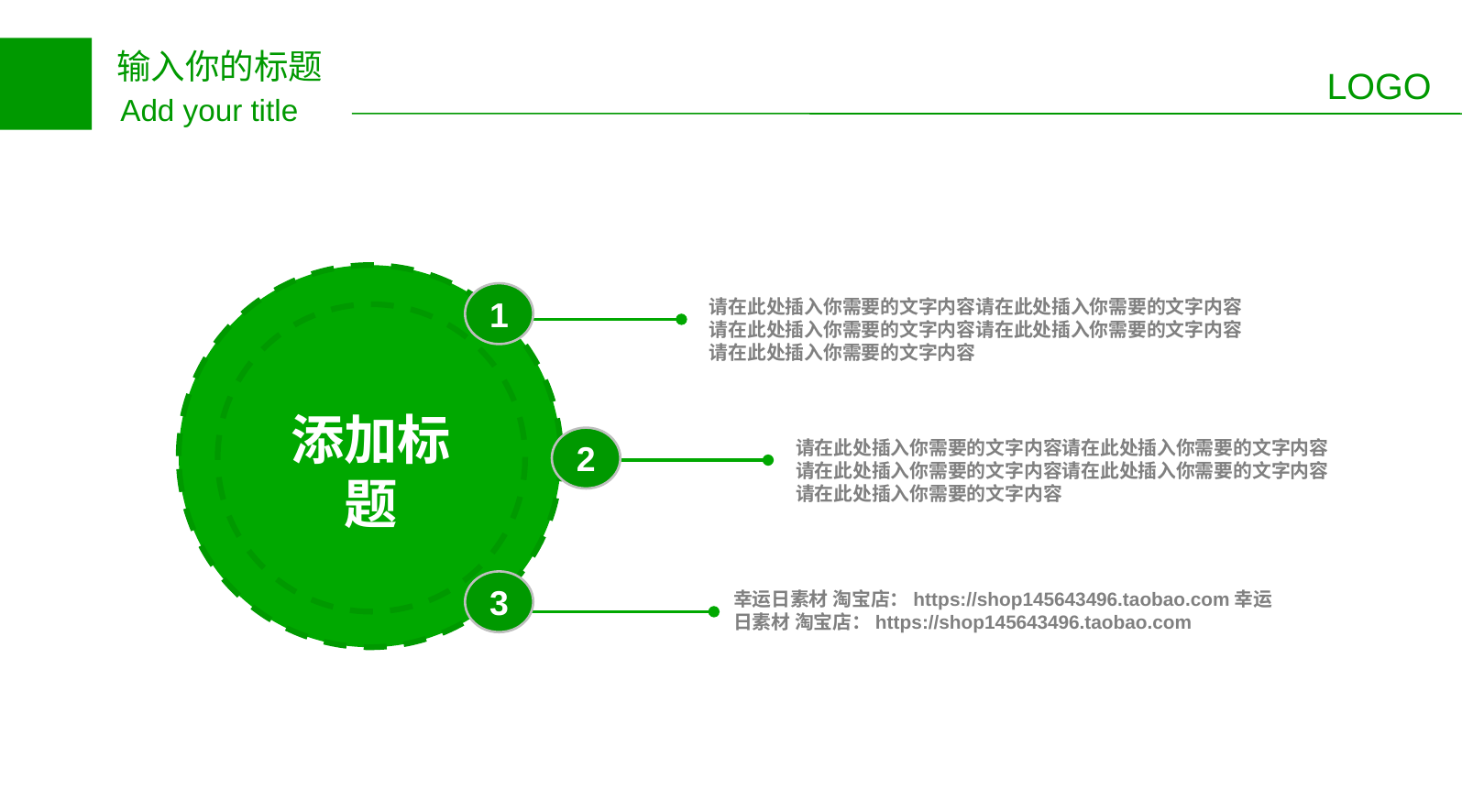

1
请在此处插入你需要的文字内容请在此处插入你需要的文字内容请在此处插入你需要的文字内容请在此处插入你需要的文字内容请在此处插入你需要的文字内容

添加标题
2
请在此处插入你需要的文字内容请在此处插入你需要的文字内容请在此处插入你需要的文字内容请在此处插入你需要的文字内容请在此处插入你需要的文字内容
3
幸运日素材 淘宝店：https://shop145643496.taobao.com幸运日素材 淘宝店：https://shop145643496.taobao.com